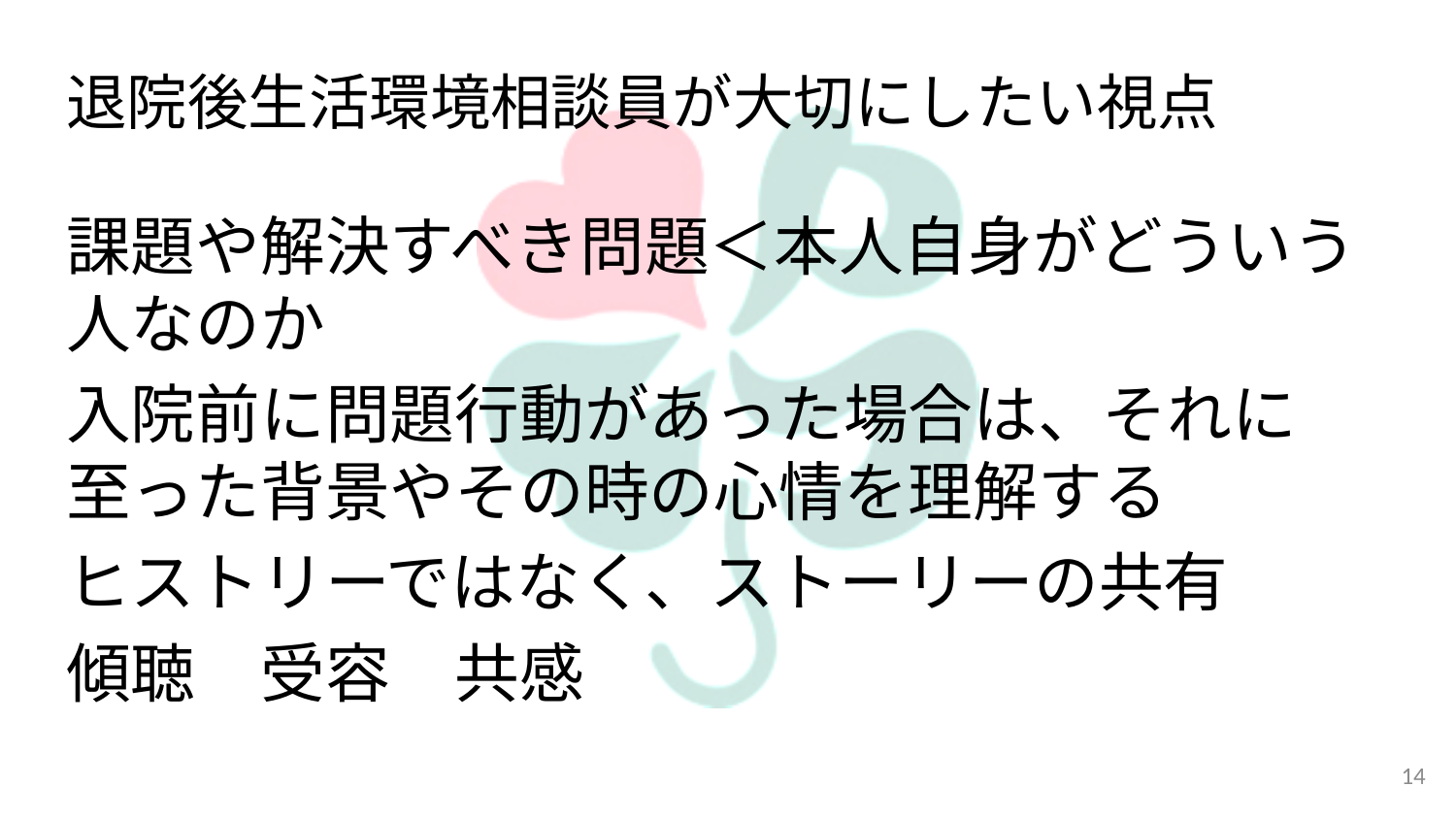

# 退院後生活環境相談員が大切にしたい視点
課題や解決すべき問題＜本人自身がどういう人なのか
入院前に問題行動があった場合は、それに至った背景やその時の心情を理解する
ヒストリーではなく、ストーリーの共有
傾聴　受容　共感
14